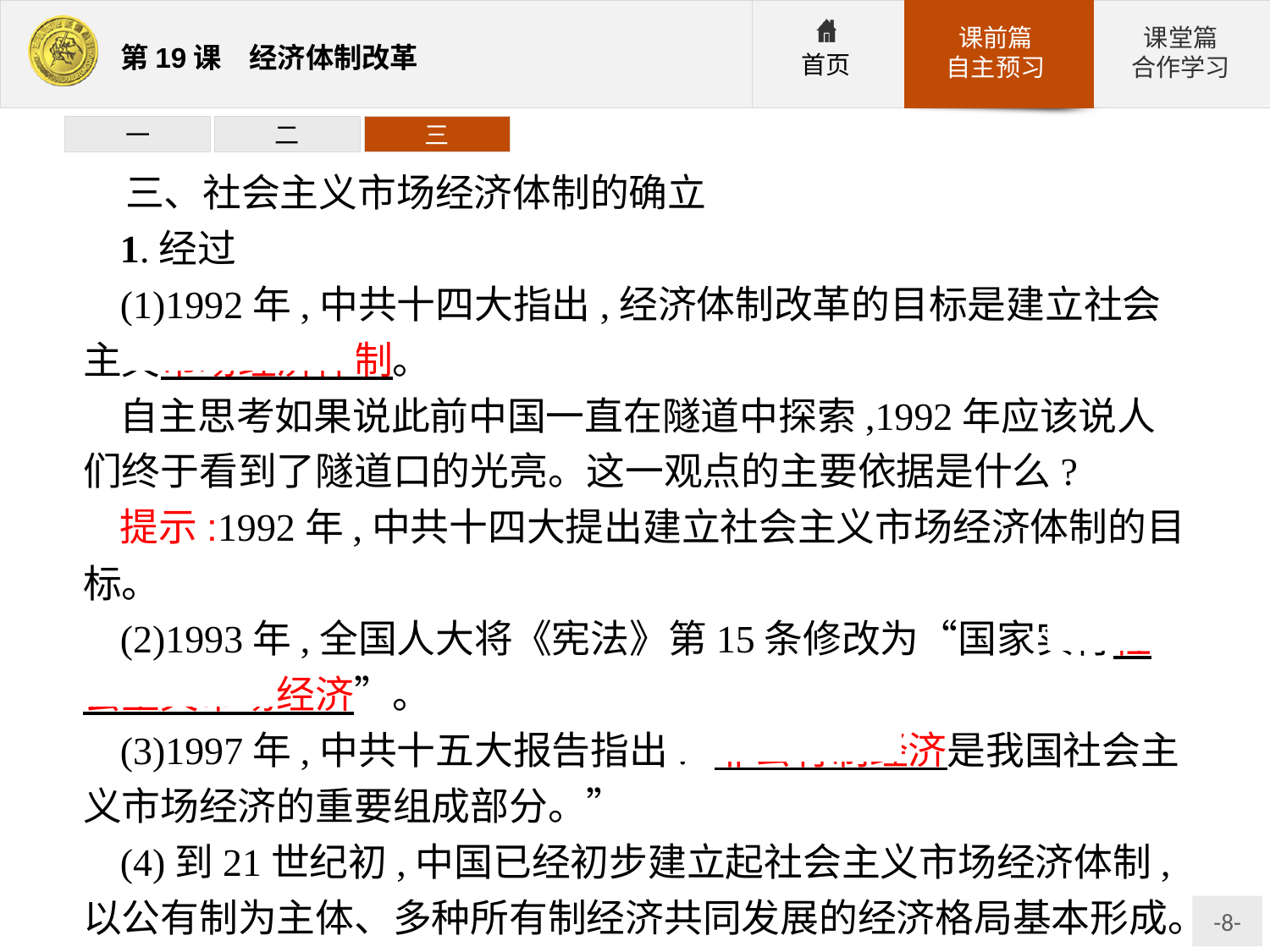

一
二
三
三、社会主义市场经济体制的确立
1.经过
(1)1992年,中共十四大指出,经济体制改革的目标是建立社会主义市场经济体制。
自主思考如果说此前中国一直在隧道中探索,1992年应该说人们终于看到了隧道口的光亮。这一观点的主要依据是什么?
提示:1992年,中共十四大提出建立社会主义市场经济体制的目标。
(2)1993年,全国人大将《宪法》第15条修改为“国家实行社会主义市场经济”。
(3)1997年,中共十五大报告指出:“非公有制经济是我国社会主义市场经济的重要组成部分。”
(4)到21世纪初,中国已经初步建立起社会主义市场经济体制,以公有制为主体、多种所有制经济共同发展的经济格局基本形成。